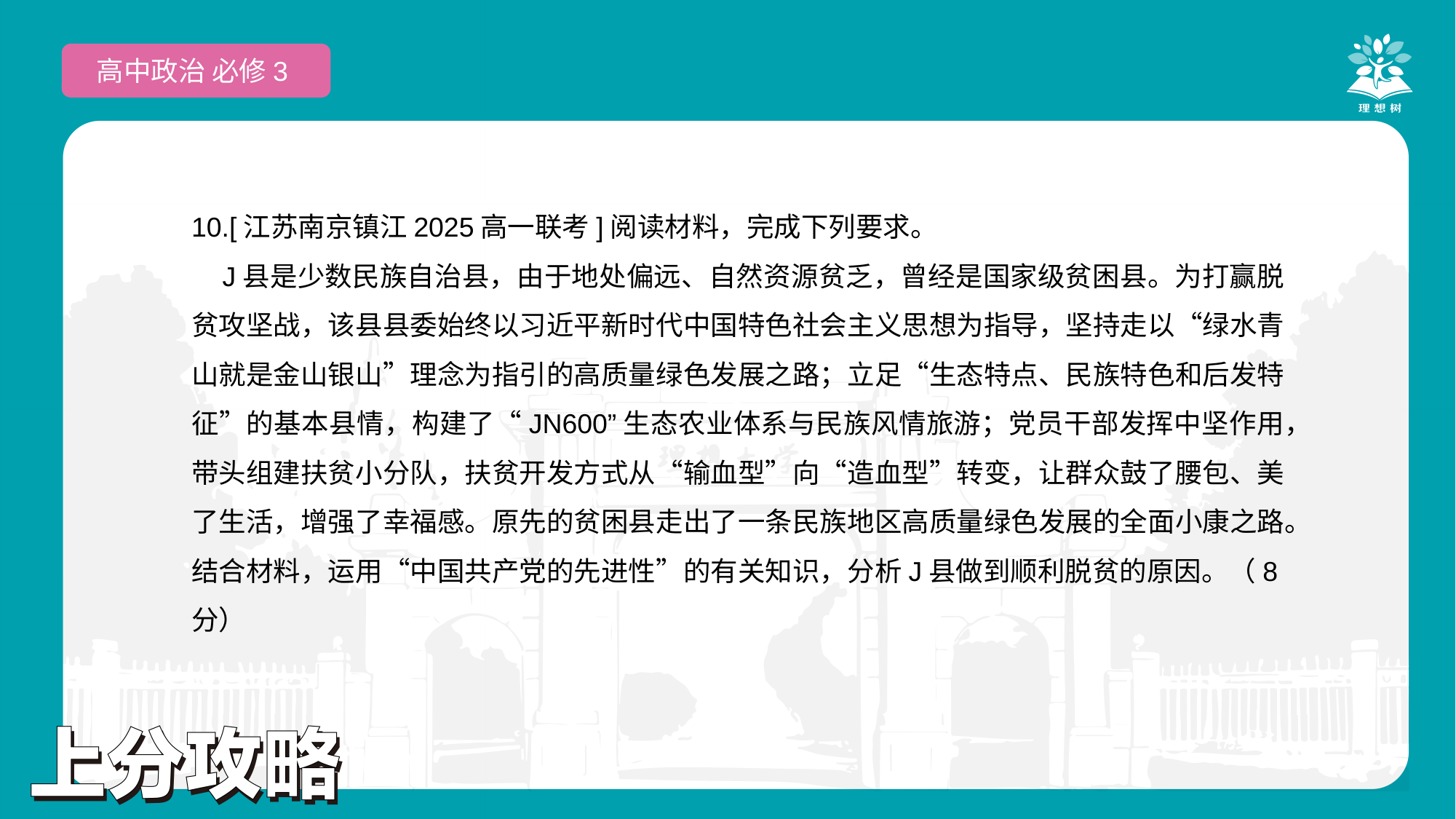

高中政治 必修3
10.[江苏南京镇江2025高一联考]阅读材料，完成下列要求。
    J县是少数民族自治县，由于地处偏远、自然资源贫乏，曾经是国家级贫困县。为打赢脱贫攻坚战，该县县委始终以习近平新时代中国特色社会主义思想为指导，坚持走以“绿水青山就是金山银山”理念为指引的高质量绿色发展之路；立足“生态特点、民族特色和后发特征”的基本县情，构建了“JN600”生态农业体系与民族风情旅游；党员干部发挥中坚作用，带头组建扶贫小分队，扶贫开发方式从“输血型”向“造血型”转变，让群众鼓了腰包、美了生活，增强了幸福感。原先的贫困县走出了一条民族地区高质量绿色发展的全面小康之路。
结合材料，运用“中国共产党的先进性”的有关知识，分析J县做到顺利脱贫的原因。（8分）